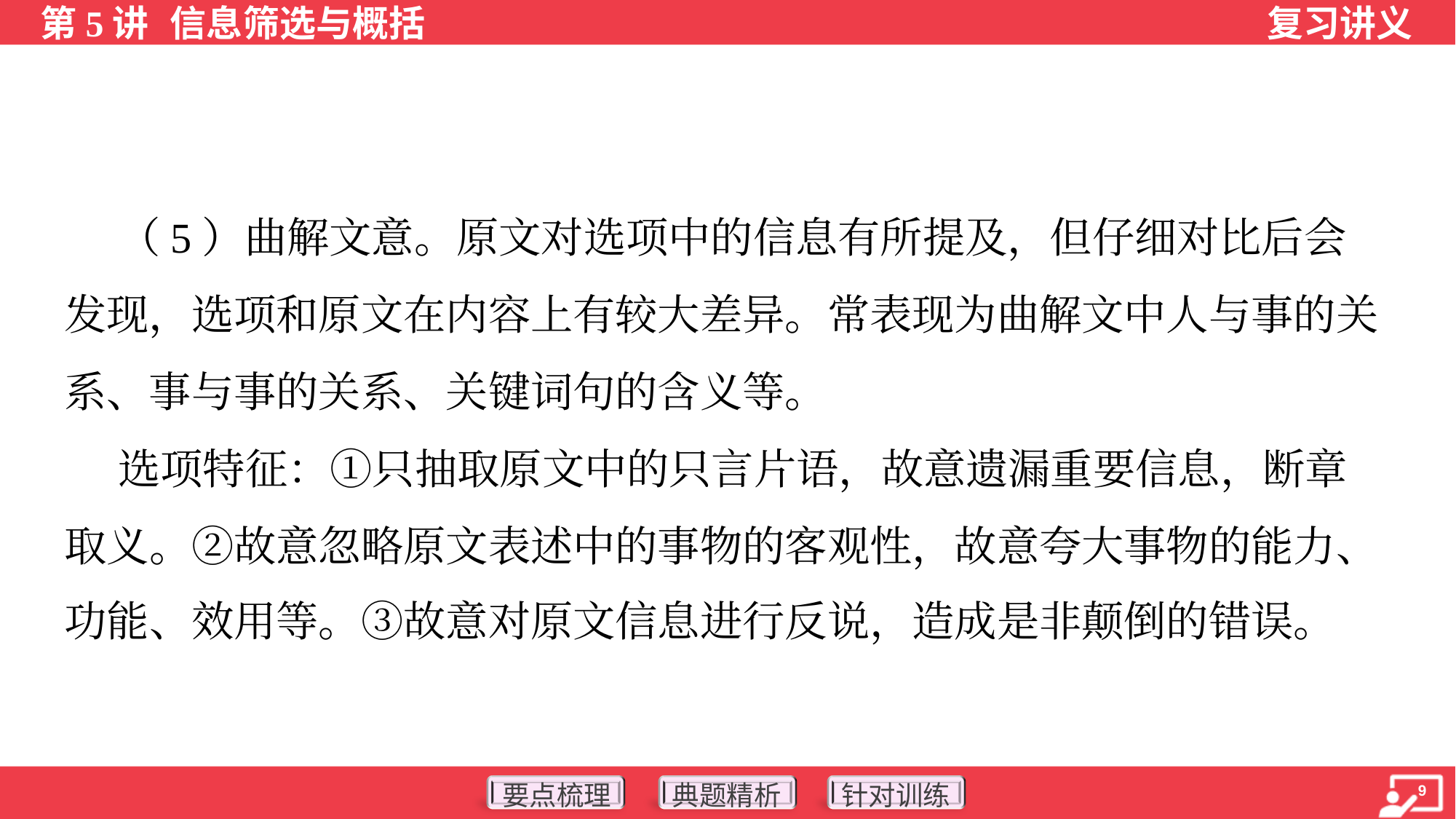

（5）曲解文意。原文对选项中的信息有所提及，但仔细对比后会
发现，选项和原文在内容上有较大差异。常表现为曲解文中人与事的关
系、事与事的关系、关键词句的含义等。
    选项特征：①只抽取原文中的只言片语，故意遗漏重要信息，断章
取义。②故意忽略原文表述中的事物的客观性，故意夸大事物的能力、
功能、效用等。③故意对原文信息进行反说，造成是非颠倒的错误。